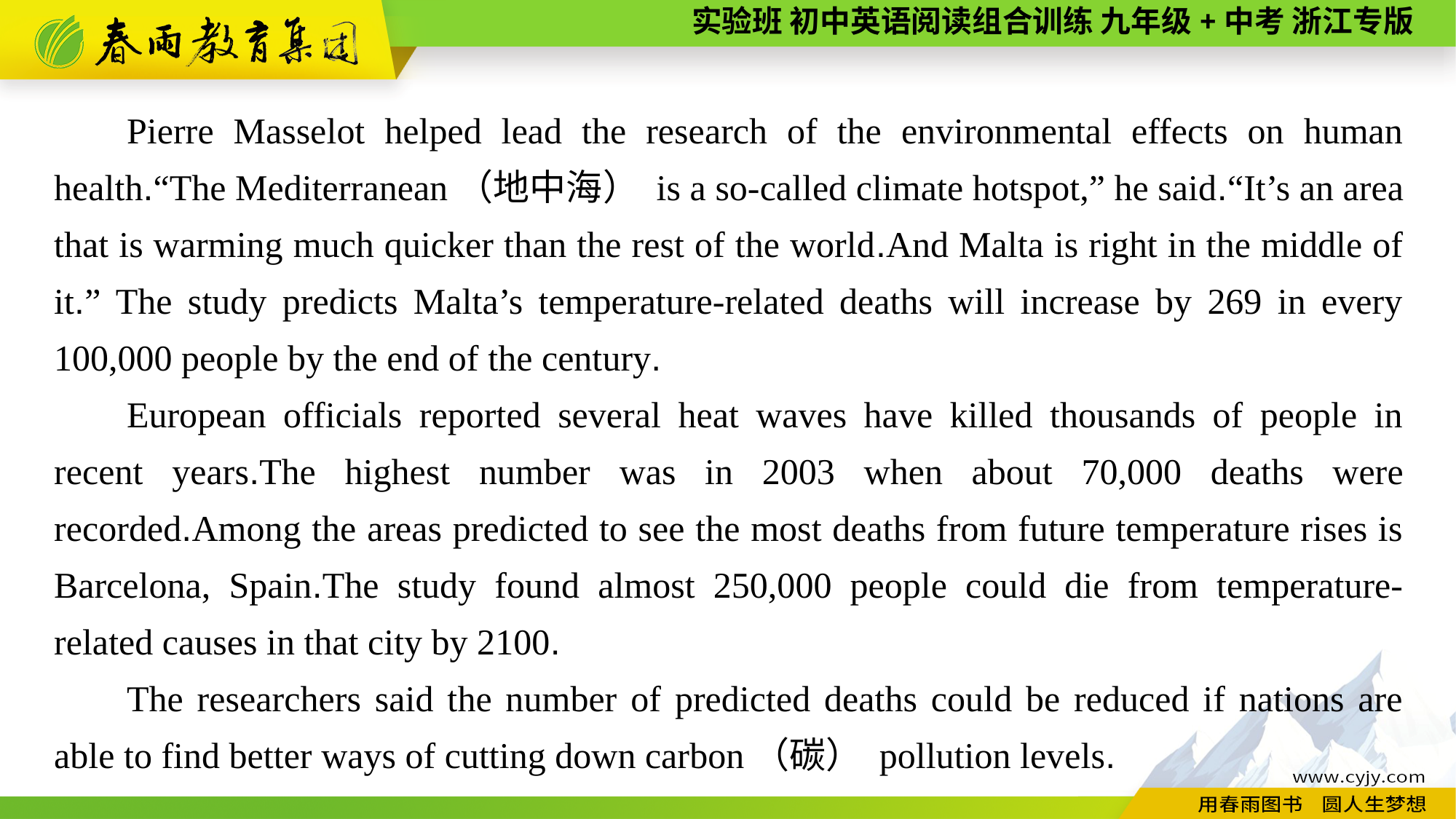

Pierre Masselot helped lead the research of the environmental effects on human health.“The Mediterranean（地中海） is a so-called climate hotspot,” he said.“It’s an area that is warming much quicker than the rest of the world.And Malta is right in the middle of it.” The study predicts Malta’s temperature-related deaths will increase by 269 in every 100,000 people by the end of the century.
European officials reported several heat waves have killed thousands of people in recent years.The highest number was in 2003 when about 70,000 deaths were recorded.Among the areas predicted to see the most deaths from future temperature rises is Barcelona, Spain.The study found almost 250,000 people could die from temperature-related causes in that city by 2100.
The researchers said the number of predicted deaths could be reduced if nations are able to find better ways of cutting down carbon（碳） pollution levels.